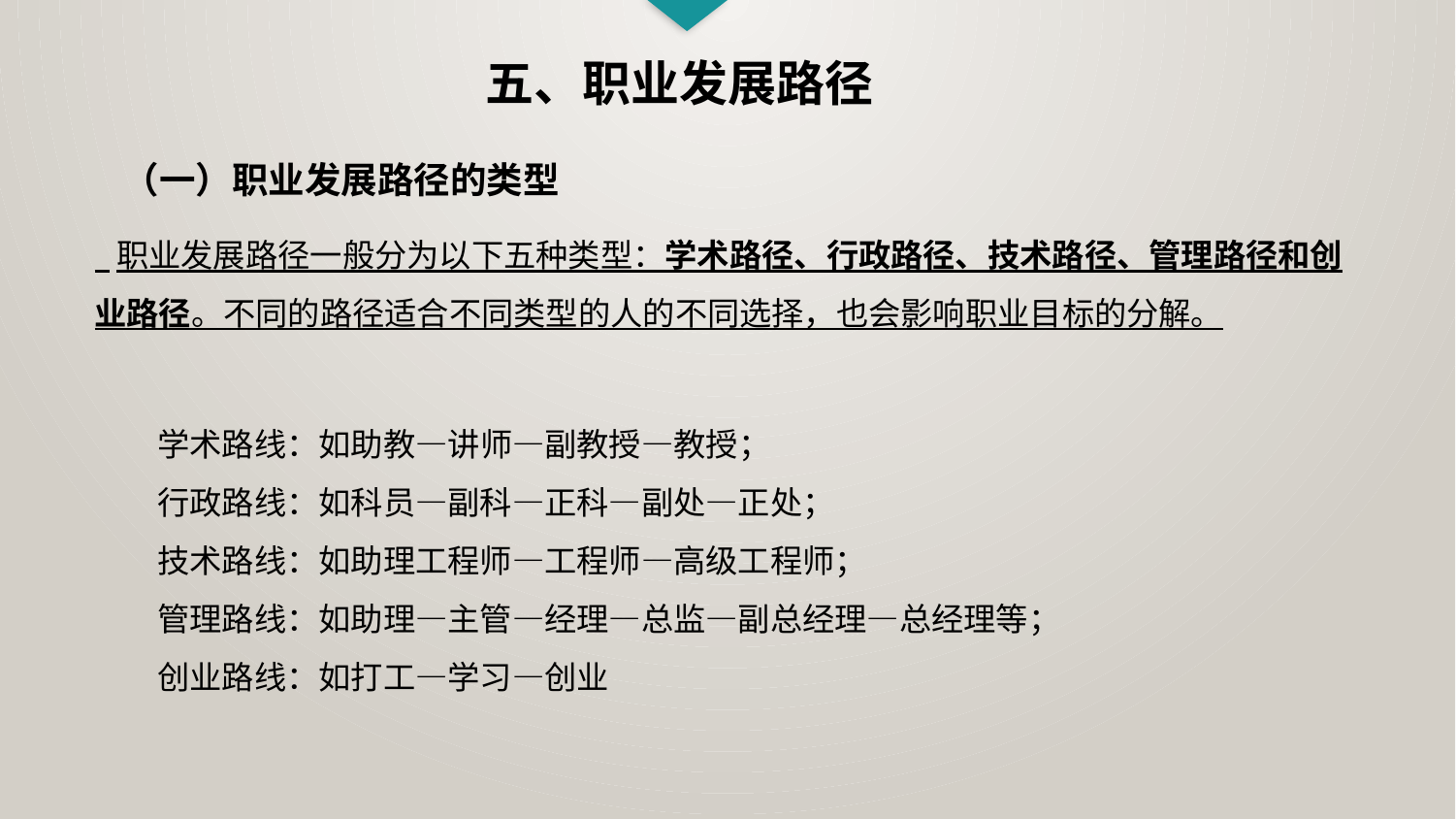

五、职业发展路径
（一）职业发展路径的类型
  职业发展路径一般分为以下五种类型：学术路径、行政路径、技术路径、管理路径和创业路径。不同的路径适合不同类型的人的不同选择，也会影响职业目标的分解。
学术路线：如助教—讲师—副教授—教授；
行政路线：如科员—副科—正科—副处—正处；
技术路线：如助理工程师—工程师—高级工程师；
管理路线：如助理—主管—经理—总监—副总经理—总经理等；
创业路线：如打工—学习—创业
59